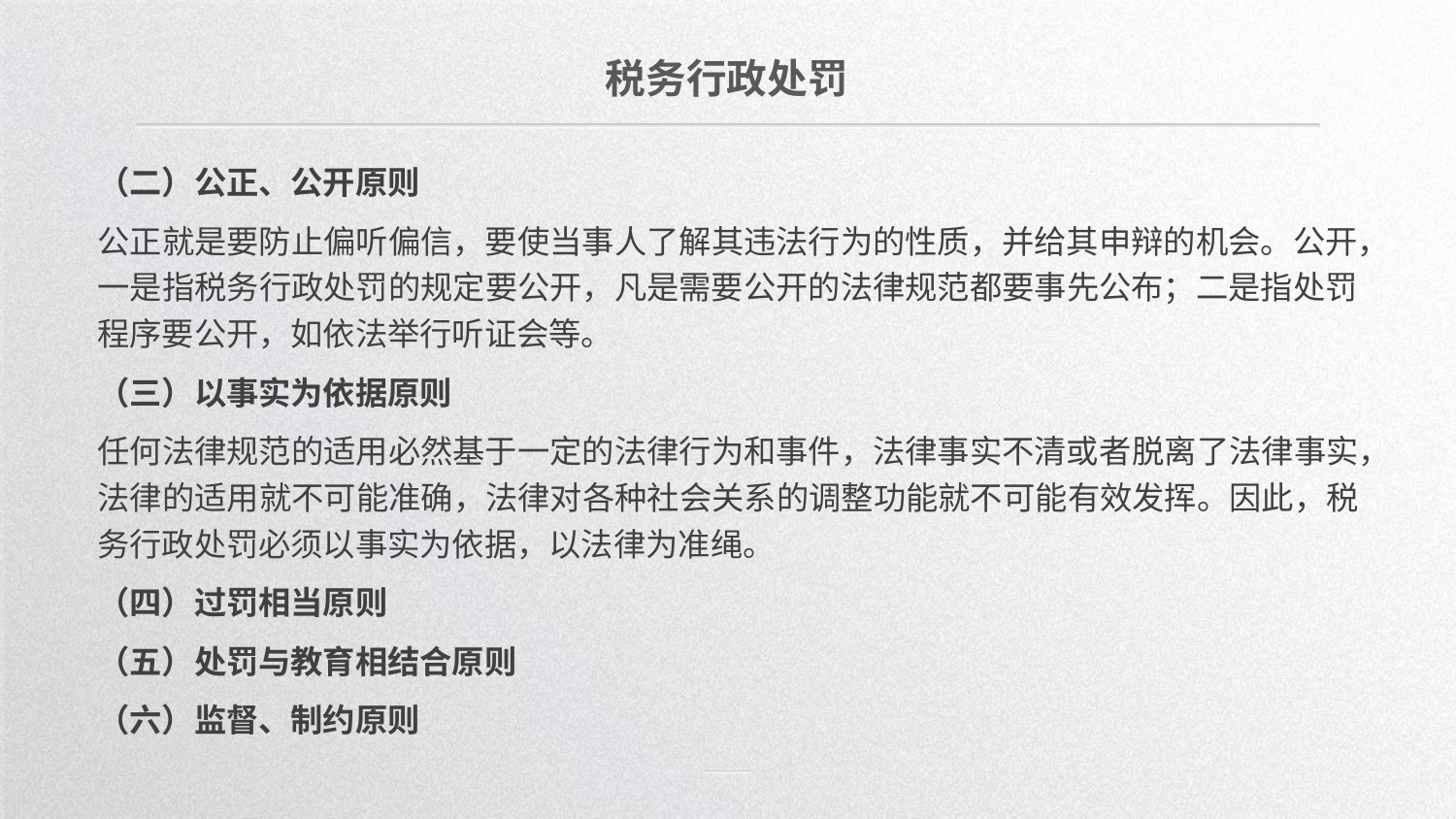

税务行政处罚
（二）公正、公开原则
公正就是要防止偏听偏信，要使当事人了解其违法行为的性质，并给其申辩的机会。公开，一是指税务行政处罚的规定要公开，凡是需要公开的法律规范都要事先公布；二是指处罚程序要公开，如依法举行听证会等。
（三）以事实为依据原则
任何法律规范的适用必然基于一定的法律行为和事件，法律事实不清或者脱离了法律事实，法律的适用就不可能准确，法律对各种社会关系的调整功能就不可能有效发挥。因此，税务行政处罚必须以事实为依据，以法律为准绳。
（四）过罚相当原则
（五）处罚与教育相结合原则
（六）监督、制约原则